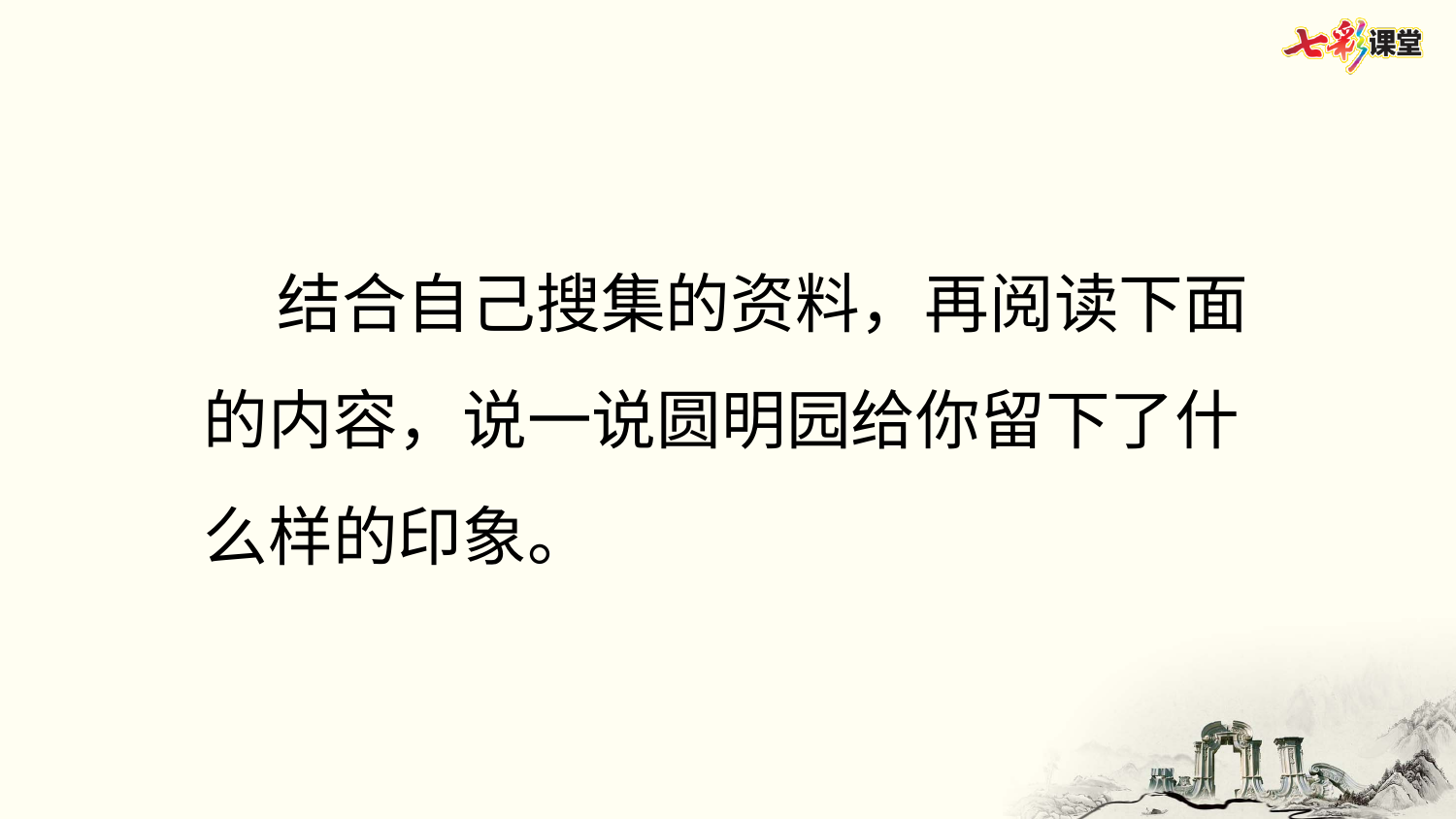

结合自己搜集的资料，再阅读下面的内容，说一说圆明园给你留下了什么样的印象。